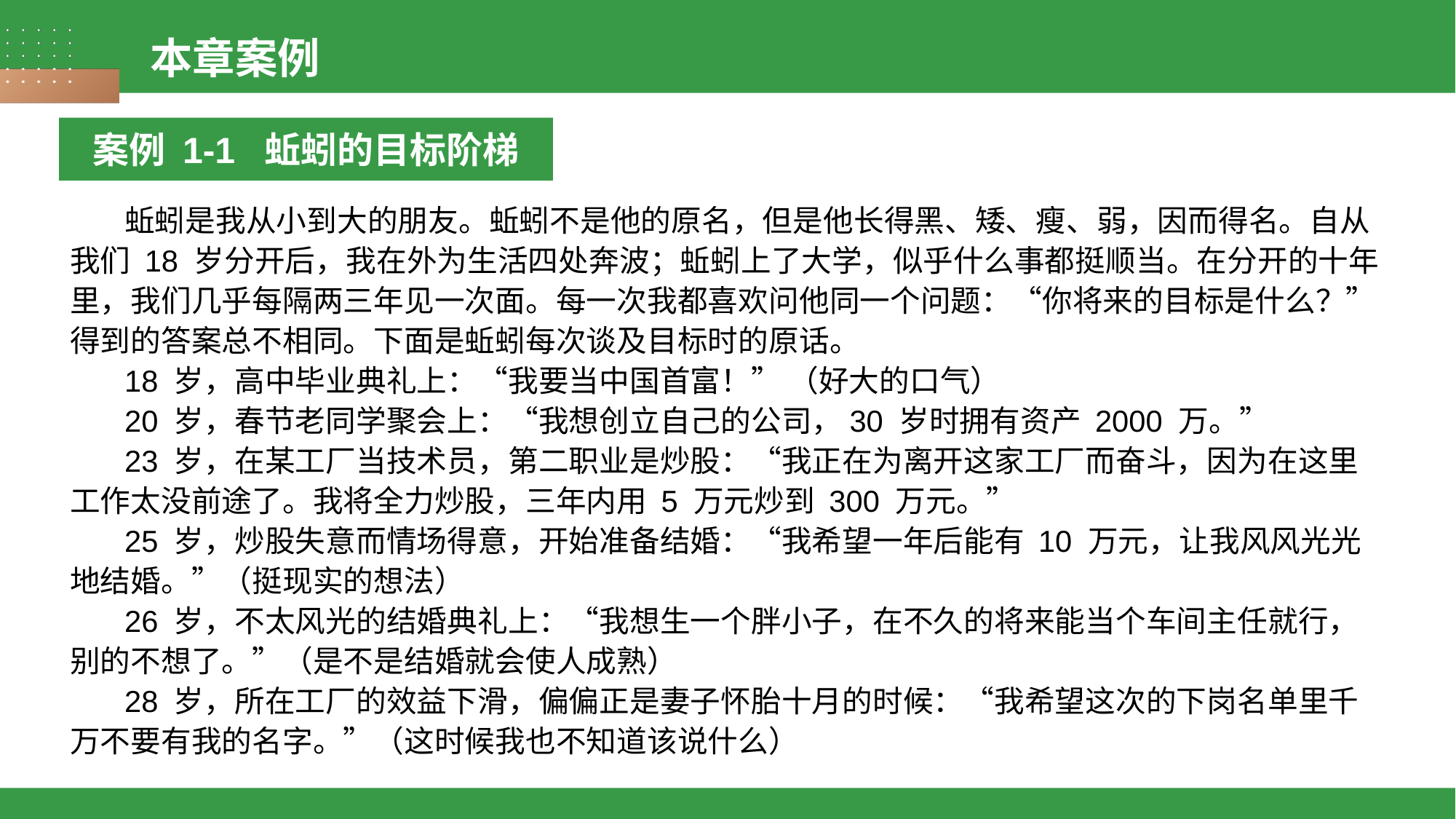

本章案例
案例 1-1  蚯蚓的目标阶梯
蚯蚓是我从小到大的朋友。蚯蚓不是他的原名，但是他长得黑、矮、瘦、弱，因而得名。自从我们 18 岁分开后，我在外为生活四处奔波；蚯蚓上了大学，似乎什么事都挺顺当。在分开的十年里，我们几乎每隔两三年见一次面。每一次我都喜欢问他同一个问题：“你将来的目标是什么？”得到的答案总不相同。下面是蚯蚓每次谈及目标时的原话。
18 岁，高中毕业典礼上：“我要当中国首富！” （好大的口气）
20 岁，春节老同学聚会上：“我想创立自己的公司，30 岁时拥有资产 2000 万。”
23 岁，在某工厂当技术员，第二职业是炒股：“我正在为离开这家工厂而奋斗，因为在这里工作太没前途了。我将全力炒股，三年内用 5 万元炒到 300 万元。”
25 岁，炒股失意而情场得意，开始准备结婚：“我希望一年后能有 10 万元，让我风风光光地结婚。”（挺现实的想法）
26 岁，不太风光的结婚典礼上：“我想生一个胖小子，在不久的将来能当个车间主任就行，别的不想了。”（是不是结婚就会使人成熟）
28 岁，所在工厂的效益下滑，偏偏正是妻子怀胎十月的时候：“我希望这次的下岗名单里千万不要有我的名字。”（这时候我也不知道该说什么）